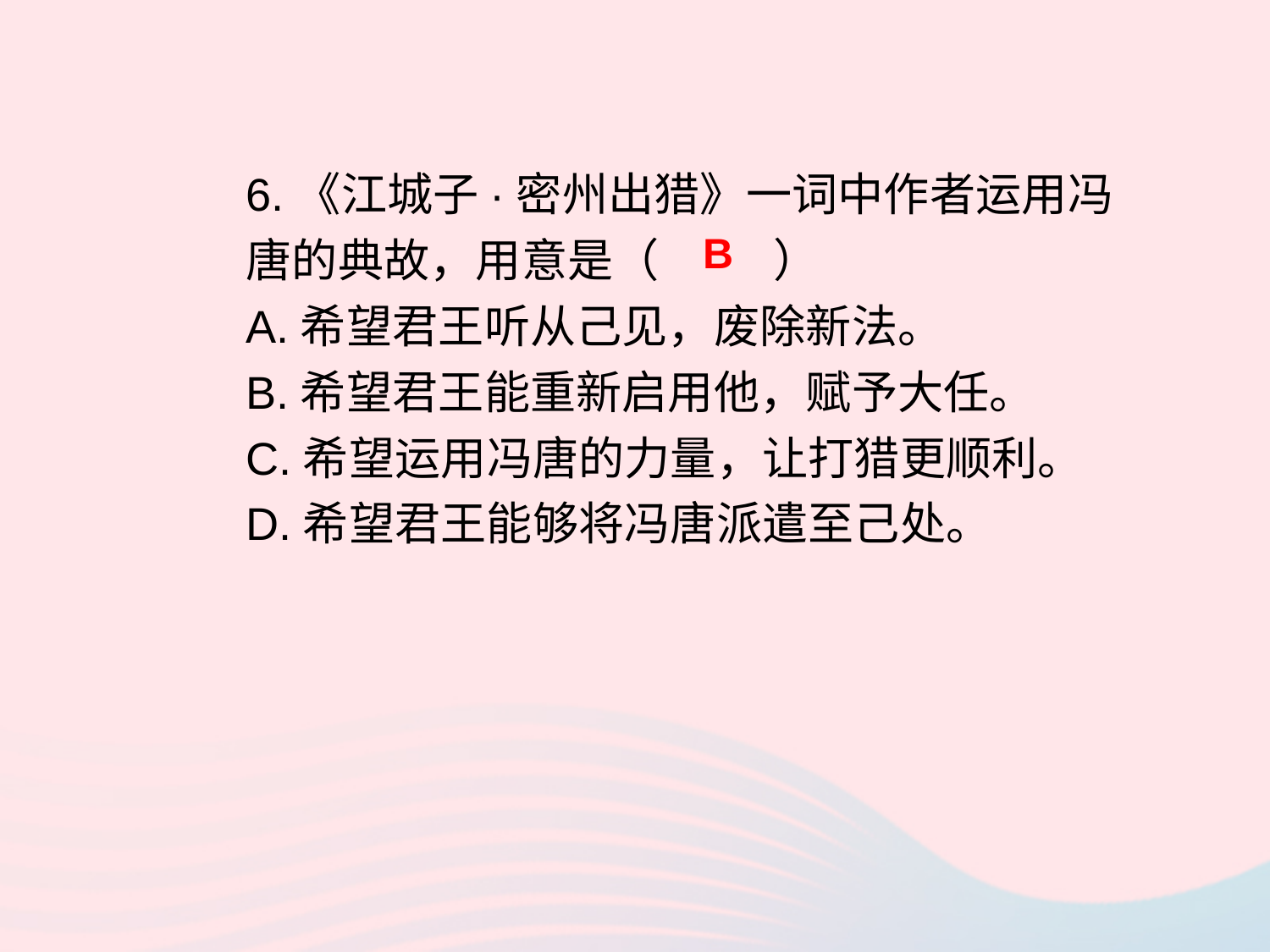

6.《江城子·密州出猎》一词中作者运用冯唐的典故，用意是（           ）
A.希望君王听从己见，废除新法。
B.希望君王能重新启用他，赋予大任。
C.希望运用冯唐的力量，让打猎更顺利。
D.希望君王能够将冯唐派遣至己处。
B